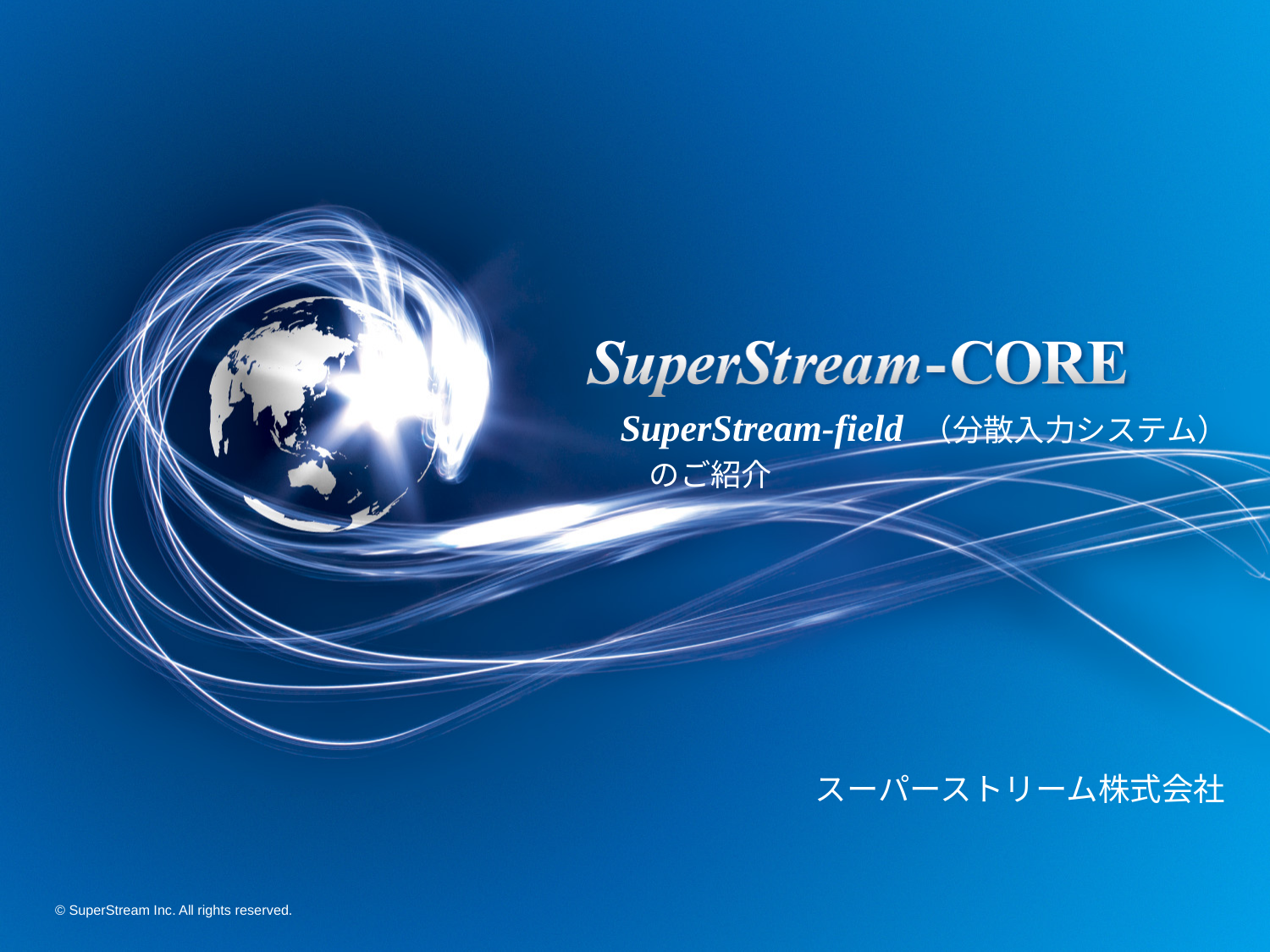

SuperStream-field （分散入力システム）のご紹介

スーパーストリーム株式会社
© SuperStream Inc. All rights reserved.